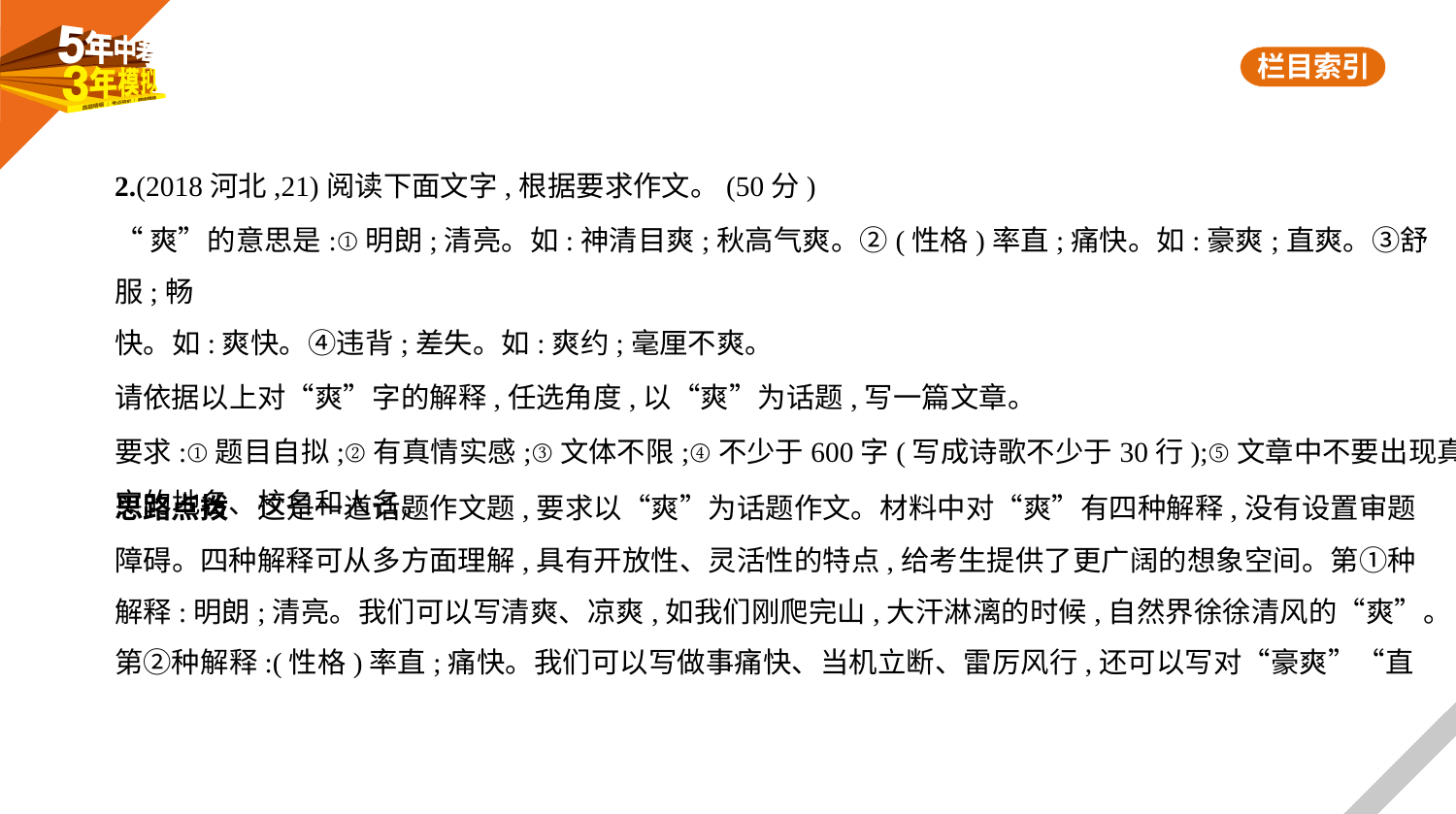

2.(2018河北,21)阅读下面文字,根据要求作文。(50分)
“爽”的意思是:①明朗;清亮。如:神清目爽;秋高气爽。②(性格)率直;痛快。如:豪爽;直爽。③舒服;畅
快。如:爽快。④违背;差失。如:爽约;毫厘不爽。
请依据以上对“爽”字的解释,任选角度,以“爽”为话题,写一篇文章。
要求:①题目自拟;②有真情实感;③文体不限;④不少于600字(写成诗歌不少于30行);⑤文章中不要出现真
实的地名、校名和人名。
思路点拨　这是一道话题作文题,要求以“爽”为话题作文。材料中对“爽”有四种解释,没有设置审题
障碍。四种解释可从多方面理解,具有开放性、灵活性的特点,给考生提供了更广阔的想象空间。第①种
解释:明朗;清亮。我们可以写清爽、凉爽,如我们刚爬完山,大汗淋漓的时候,自然界徐徐清风的“爽”。
第②种解释:(性格)率直;痛快。我们可以写做事痛快、当机立断、雷厉风行,还可以写对“豪爽”“直